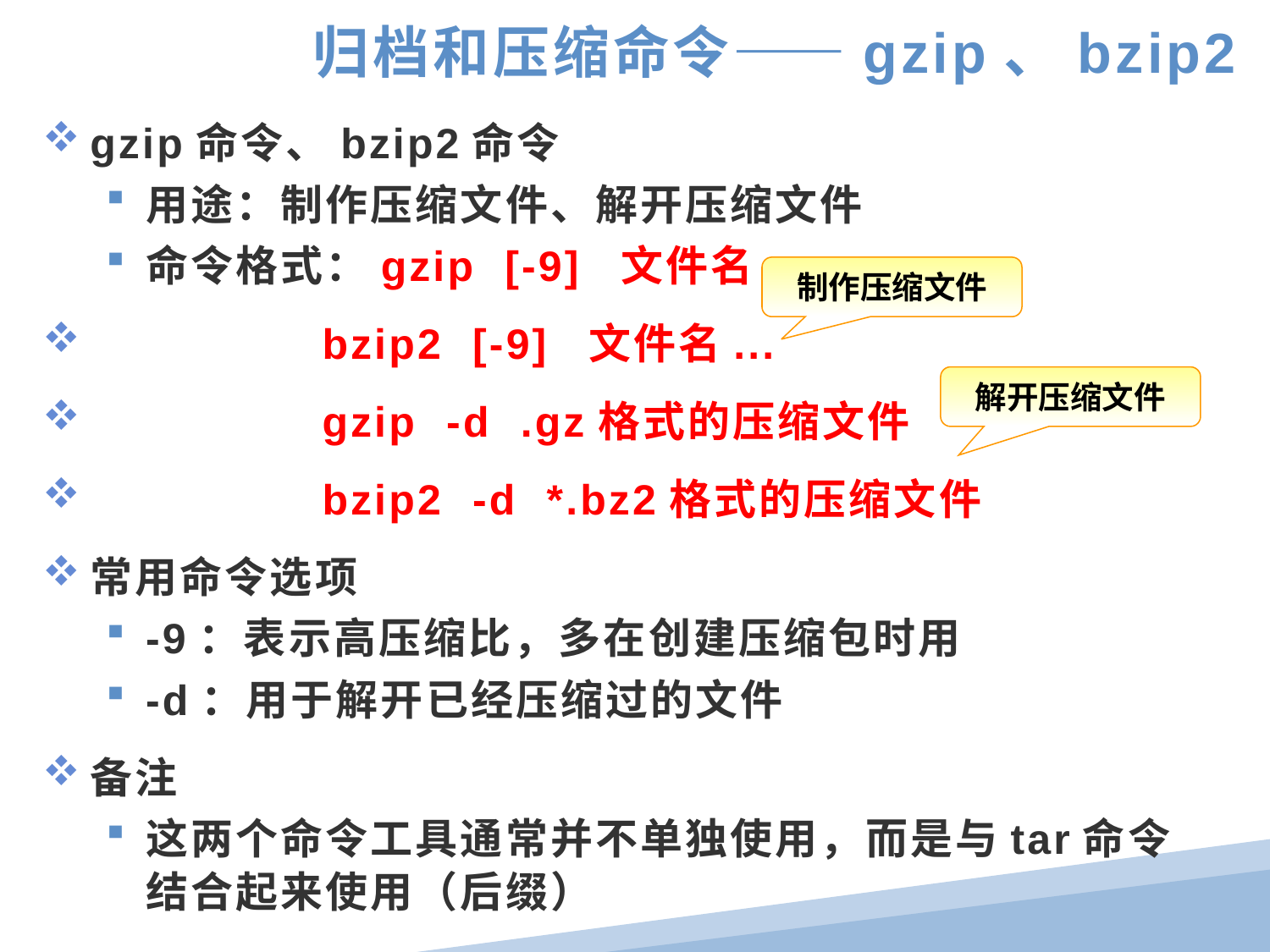

归档和压缩命令——gzip、bzip2
gzip命令、bzip2命令
用途：制作压缩文件、解开压缩文件
命令格式：gzip  [-9]  文件名...
                bzip2  [-9]  文件名...
                gzip  -d  .gz格式的压缩文件
                bzip2  -d  *.bz2格式的压缩文件
常用命令选项
-9：表示高压缩比，多在创建压缩包时用
-d：用于解开已经压缩过的文件
备注
这两个命令工具通常并不单独使用，而是与tar命令结合起来使用（后缀）

制作压缩文件
解开压缩文件